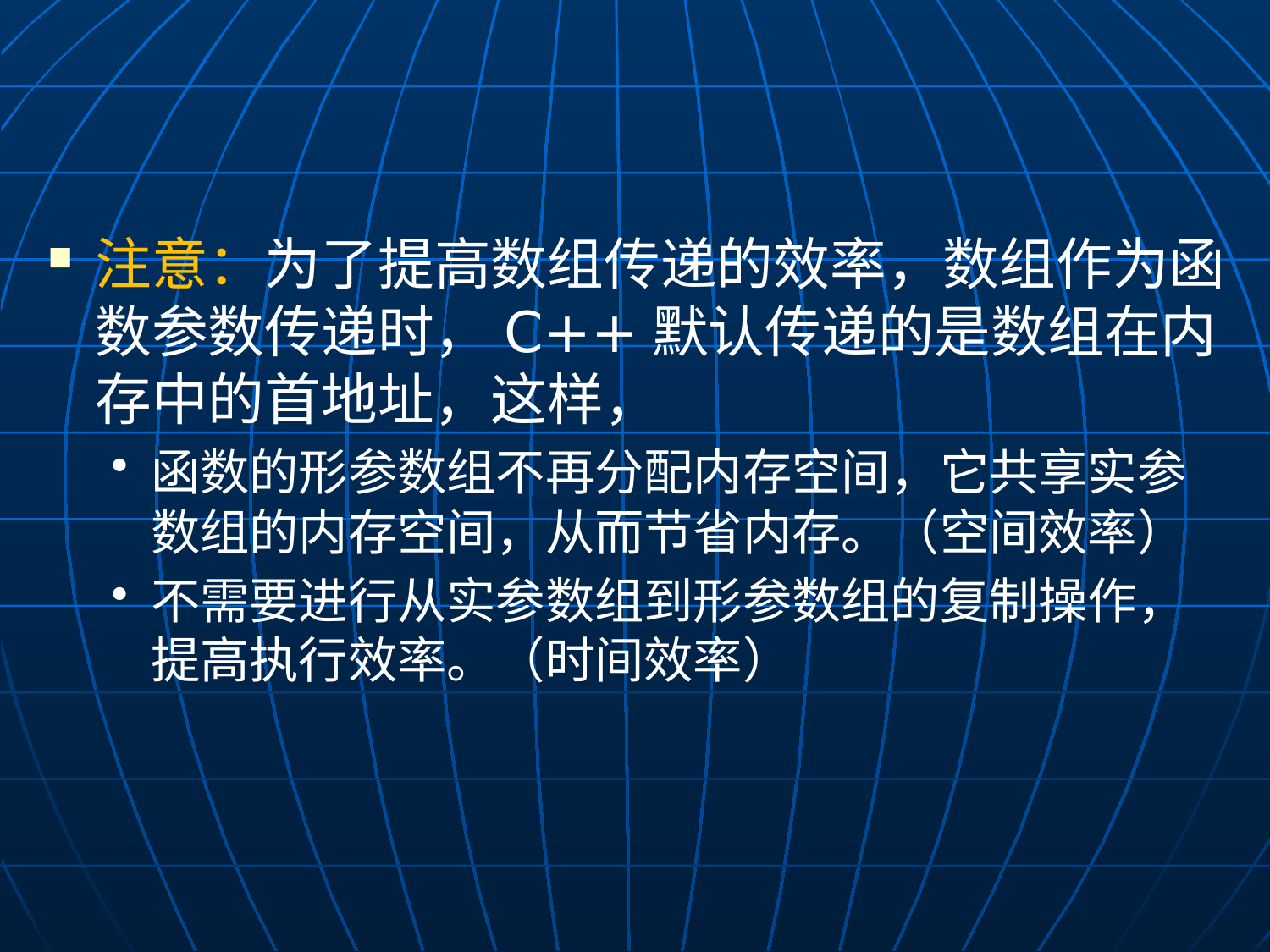

注意：为了提高数组传递的效率，数组作为函数参数传递时，C++默认传递的是数组在内存中的首地址，这样，
函数的形参数组不再分配内存空间，它共享实参数组的内存空间，从而节省内存。（空间效率）
不需要进行从实参数组到形参数组的复制操作，提高执行效率。（时间效率）